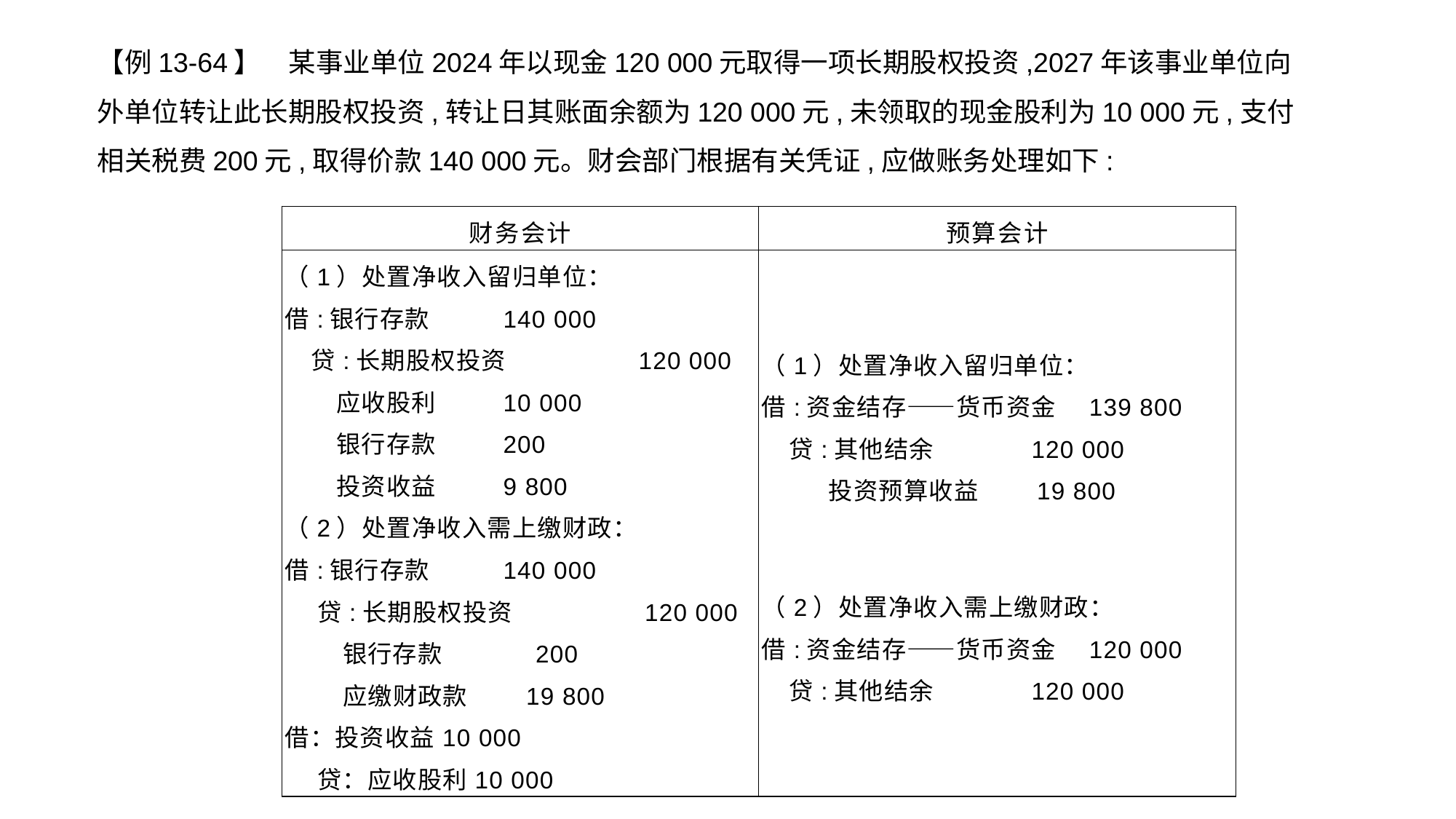

【例13-64】　某事业单位2024年以现金120 000元取得一项长期股权投资,2027年该事业单位向外单位转让此长期股权投资,转让日其账面余额为120 000元,未领取的现金股利为10 000元,支付相关税费200元,取得价款140 000元。财会部门根据有关凭证,应做账务处理如下:
| 财务会计 | 预算会计 |
| --- | --- |
| （1）处置净收入留归单位： 借:银行存款 140 000 贷:长期股权投资 120 000 应收股利 10 000 银行存款 200 投资收益 9 800 （2）处置净收入需上缴财政： 借:银行存款 140 000 贷:长期股权投资 120 000 银行存款 200 应缴财政款 19 800 借：投资收益10 000 贷：应收股利10 000 | （1）处置净收入留归单位： 借:资金结存——货币资金 139 800 贷:其他结余 120 000 投资预算收益 19 800 　   （2）处置净收入需上缴财政： 借:资金结存——货币资金 120 000 贷:其他结余 120 000 |